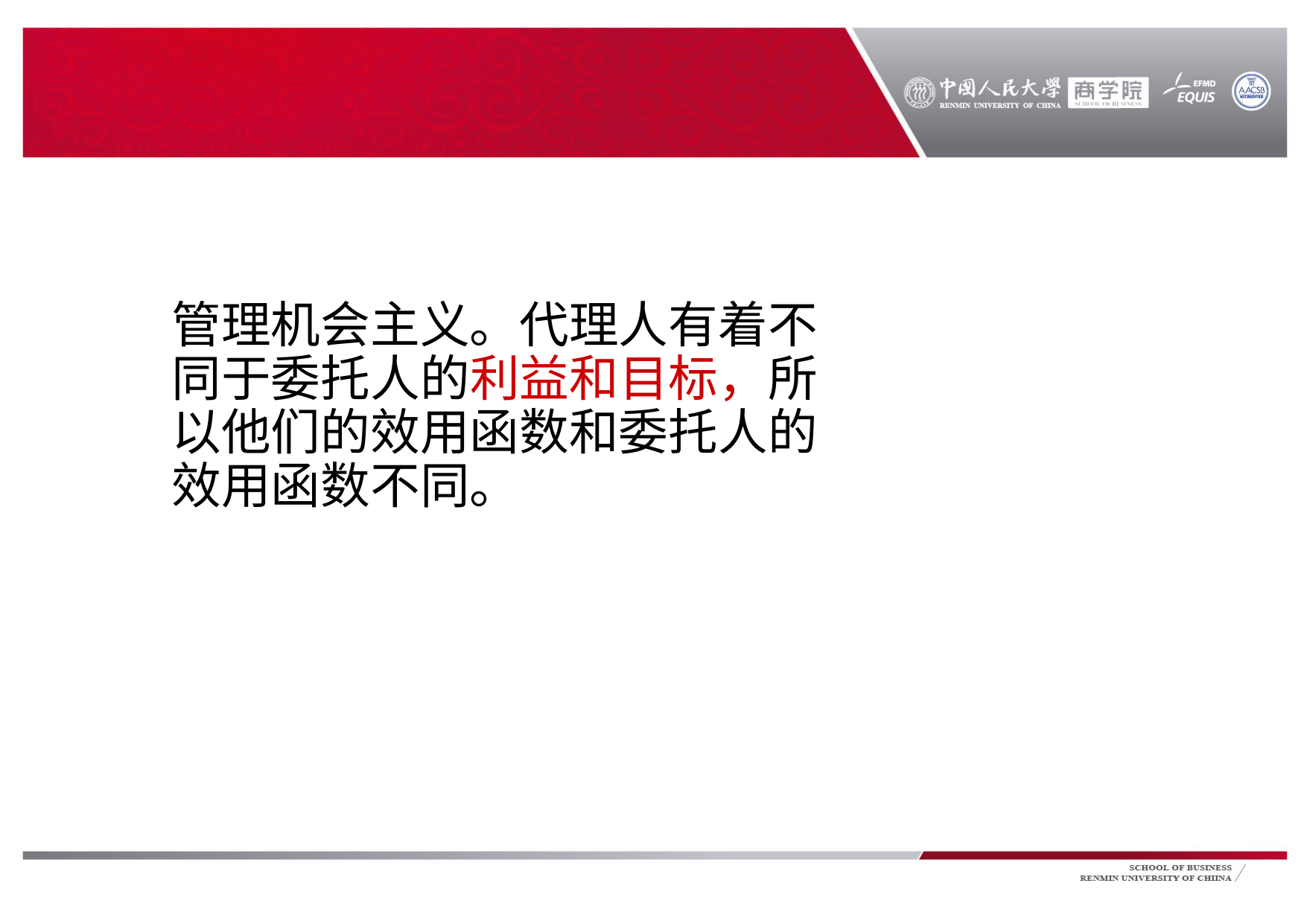

#

管理机会主义。代理人有着不同于委托人的利益和目标，所以他们的效用函数和委托人的效用函数不同。